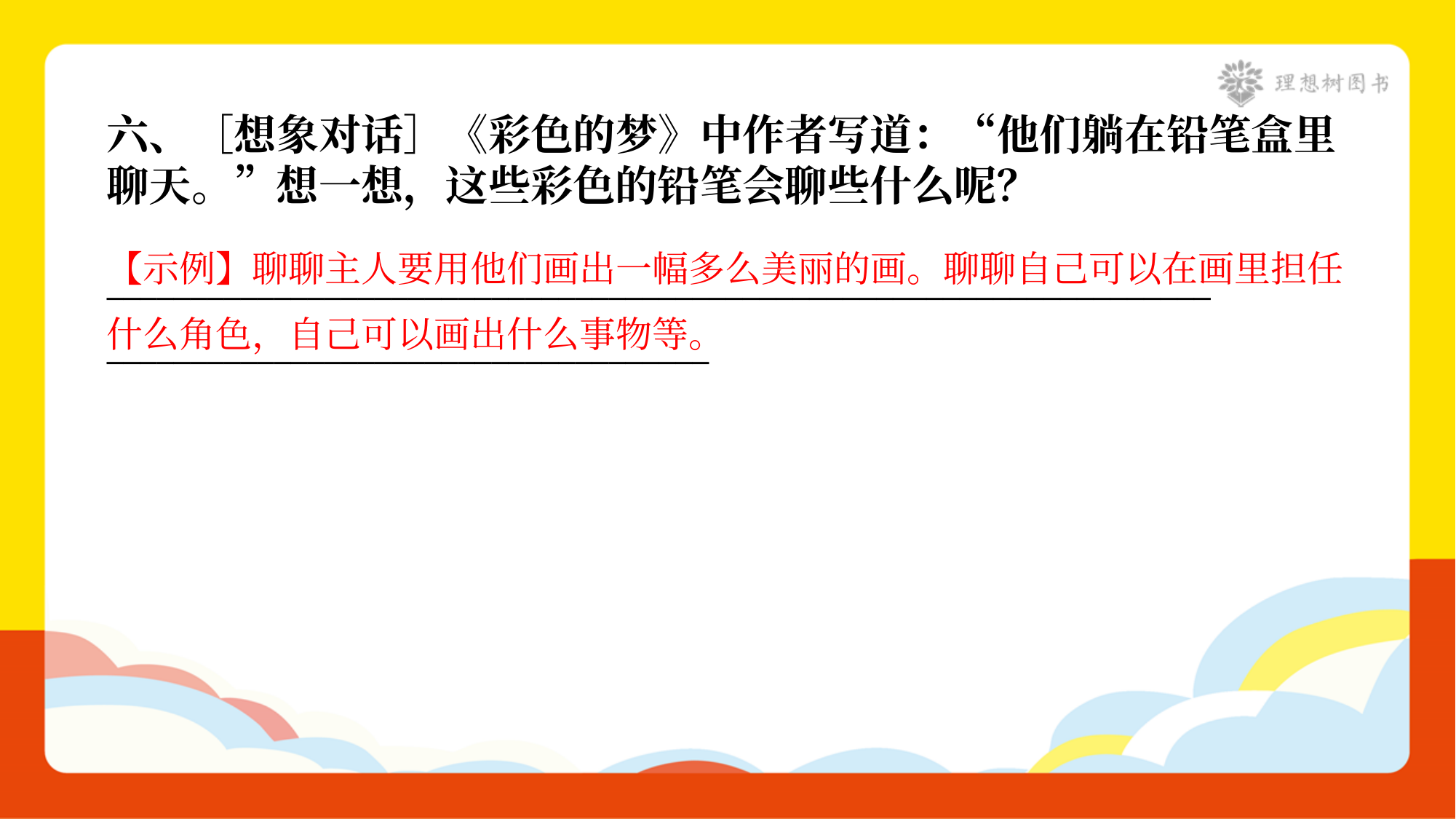

六、［想象对话］《彩色的梦》中作者写道：“他们躺在铅笔盒里
聊天。”想一想，这些彩色的铅笔会聊些什么呢？

【示例】聊聊主人要用他们画出一幅多么美丽的画。聊聊自己可以在画里担任什么角色，自己可以画出什么事物等。
__________________________________________________________________
____________________________________